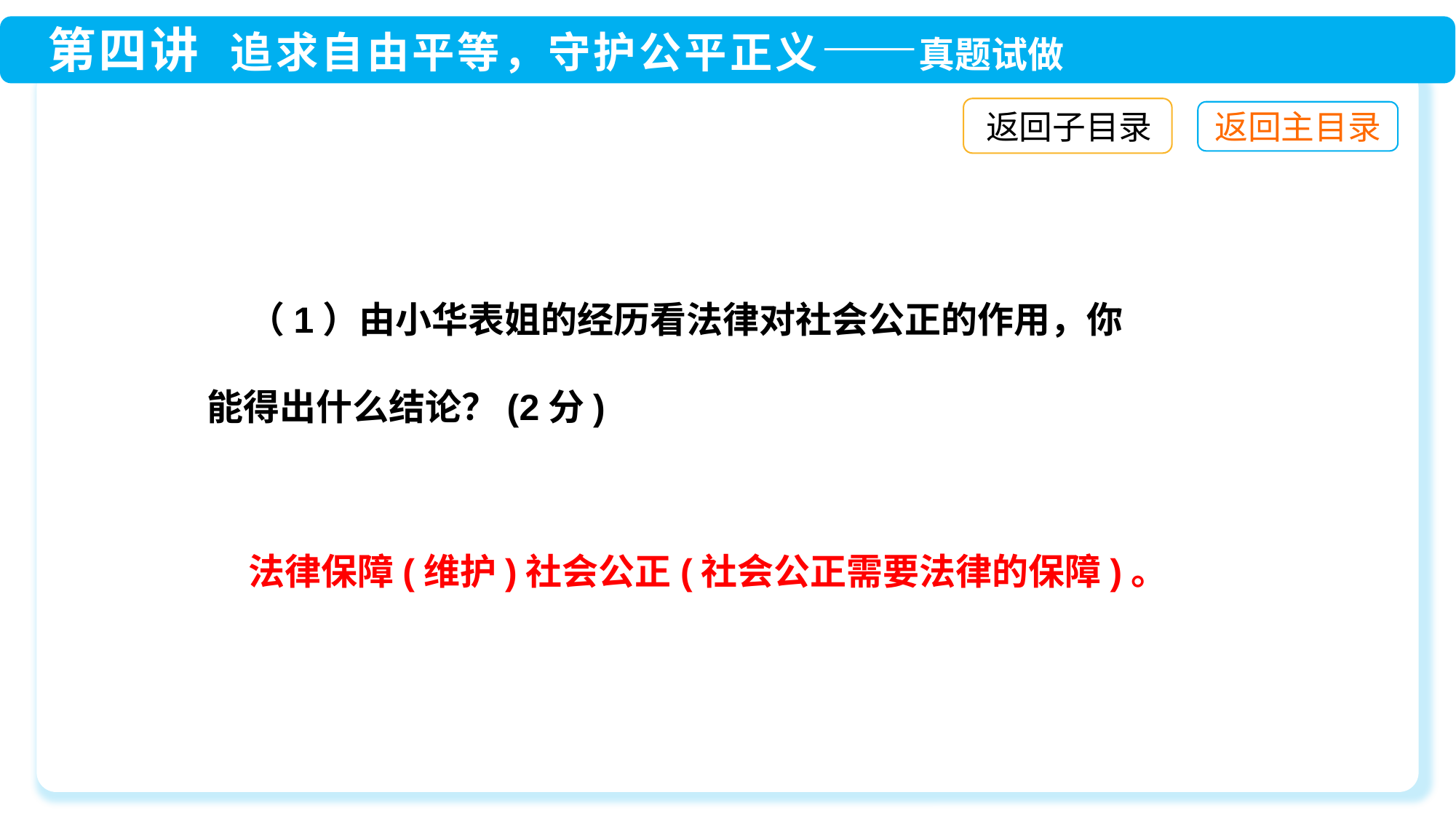

返回子目录

    （1）由小华表姐的经历看法律对社会公正的作用，你能得出什么结论？(2分)
    法律保障(维护)社会公正(社会公正需要法律的保障)。